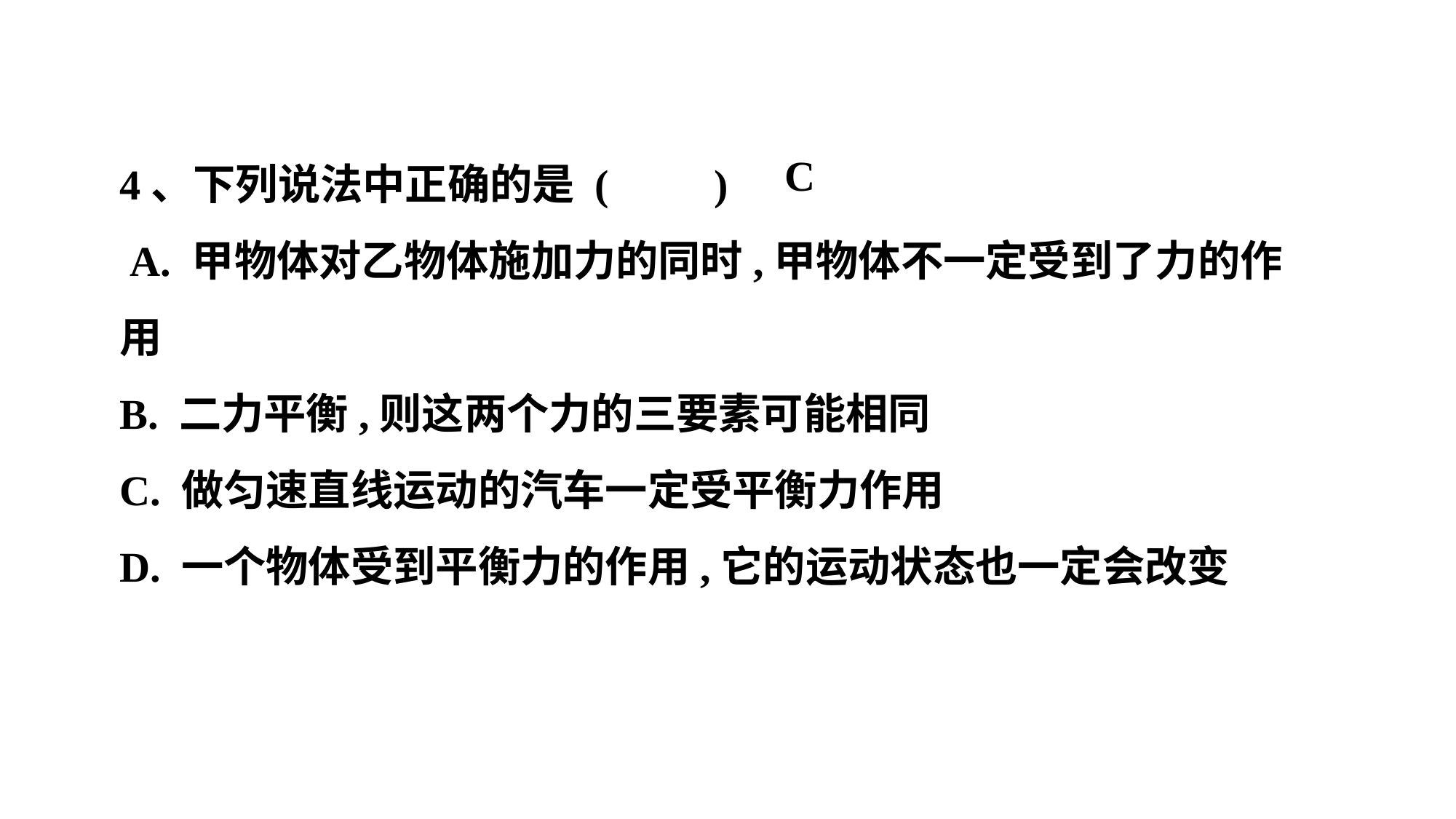

4、下列说法中正确的是 (　　)
 A. 甲物体对乙物体施加力的同时,甲物体不一定受到了力的作用
B. 二力平衡,则这两个力的三要素可能相同
C. 做匀速直线运动的汽车一定受平衡力作用
D. 一个物体受到平衡力的作用,它的运动状态也一定会改变
C